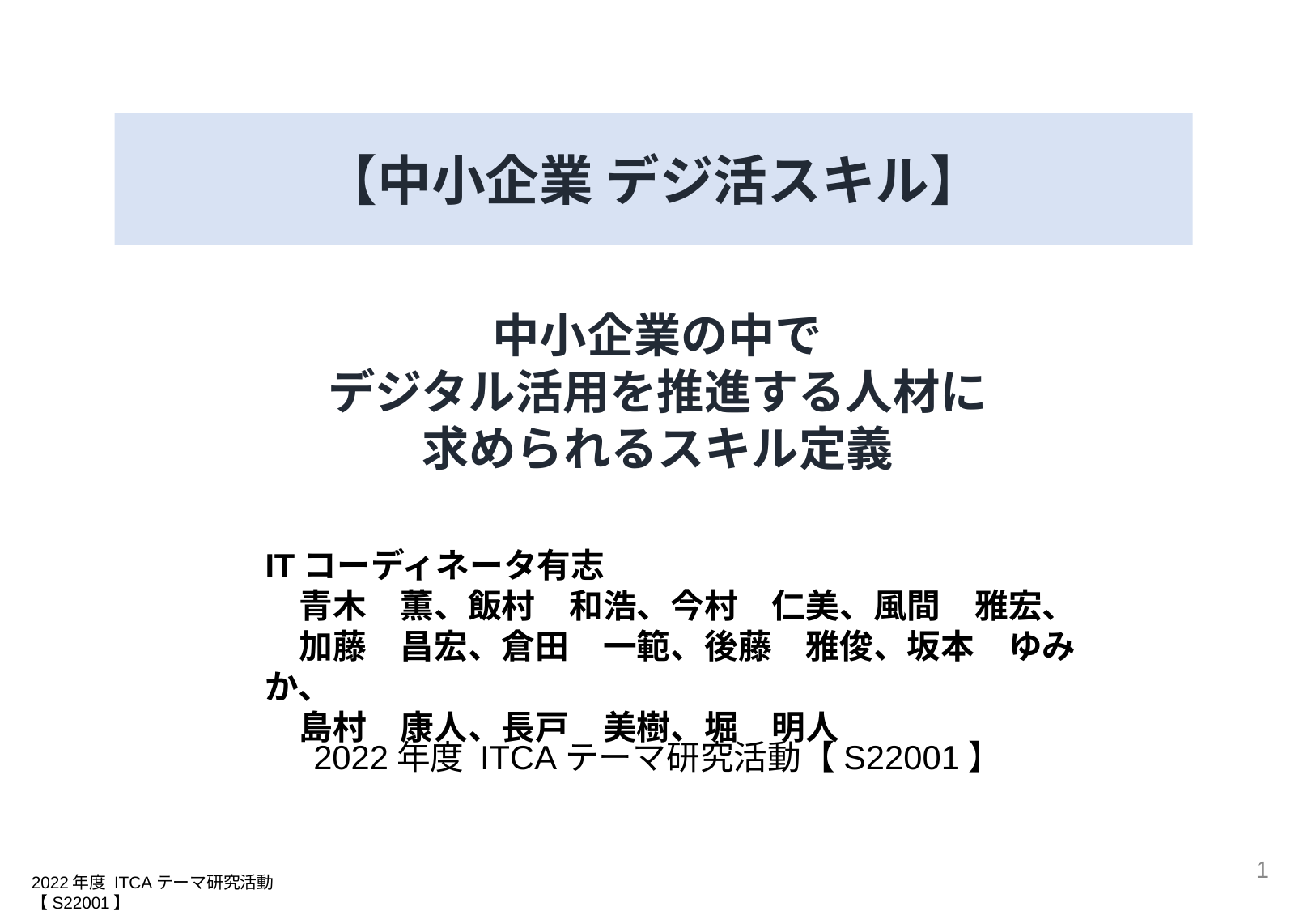

【中小企業 デジ活スキル】
中小企業の中で
デジタル活用を推進する人材に
求められるスキル定義
ITコーディネータ有志
　青木　薫、飯村　和浩、今村　仁美、風間　雅宏、
　加藤　昌宏、倉田　一範、後藤　雅俊、坂本　ゆみか、
　島村　康人、長戸　美樹、堀　明人
2022年度 ITCAテーマ研究活動【S22001】
1